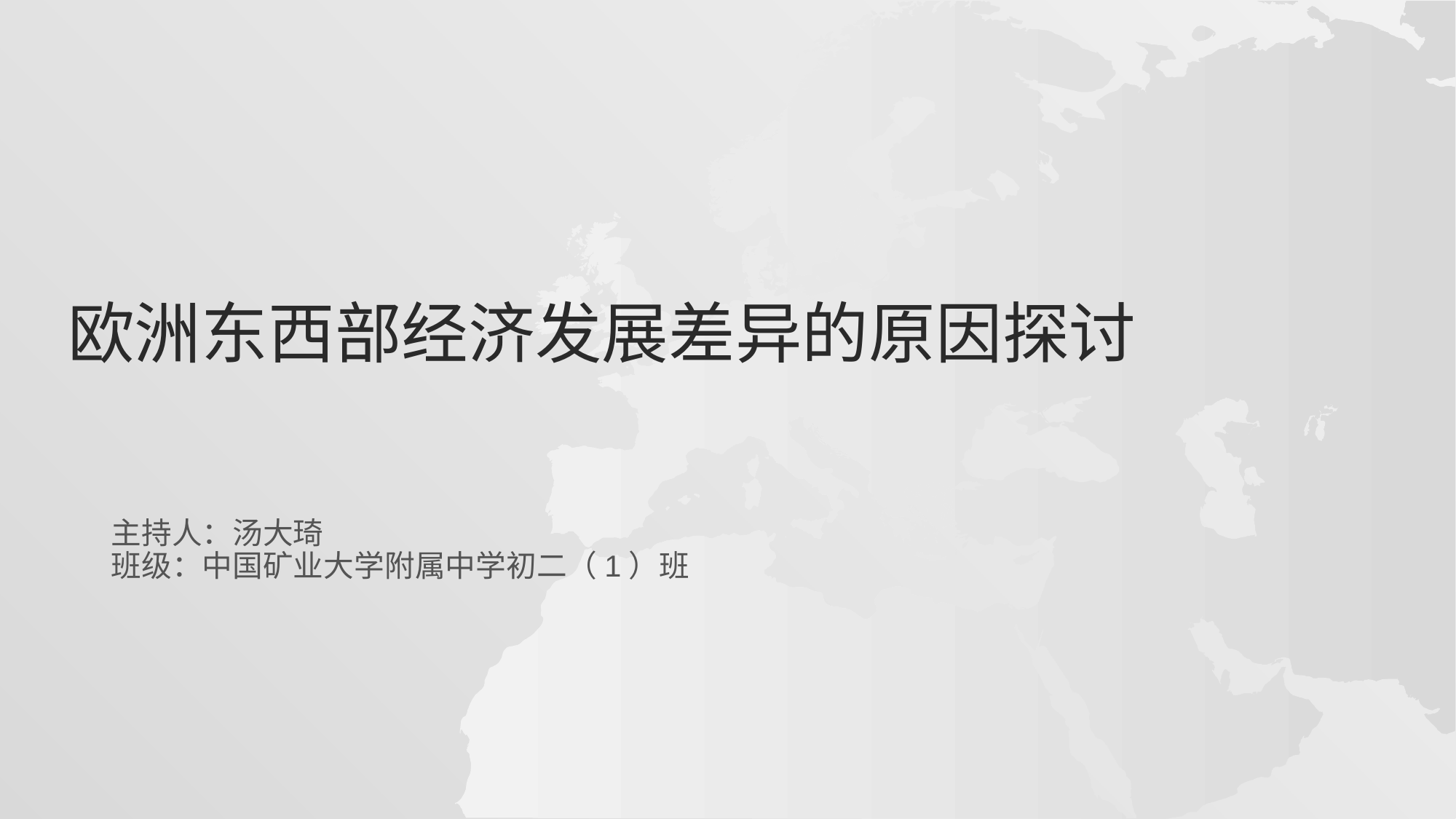

# 欧洲东西部经济发展差异的原因探讨
主持人：汤大琦
班级：中国矿业大学附属中学初二（1）班